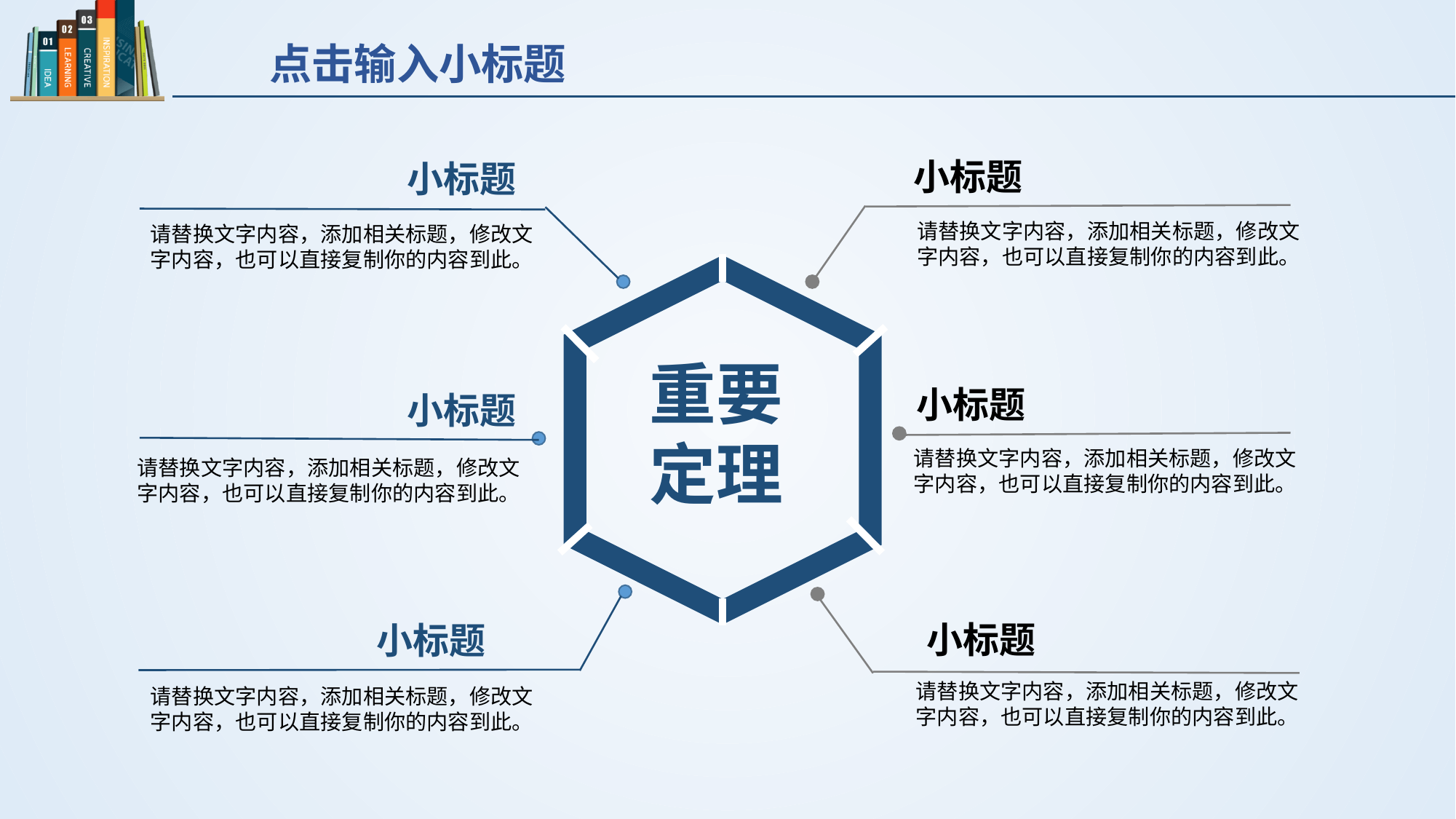

点击输入小标题
小标题
小标题

请替换文字内容，添加相关标题，修改文字内容，也可以直接复制你的内容到此。
请替换文字内容，添加相关标题，修改文字内容，也可以直接复制你的内容到此。

重要
定理
小标题
小标题

请替换文字内容，添加相关标题，修改文字内容，也可以直接复制你的内容到此。
请替换文字内容，添加相关标题，修改文字内容，也可以直接复制你的内容到此。

小标题
小标题
请替换文字内容，添加相关标题，修改文字内容，也可以直接复制你的内容到此。
请替换文字内容，添加相关标题，修改文字内容，也可以直接复制你的内容到此。